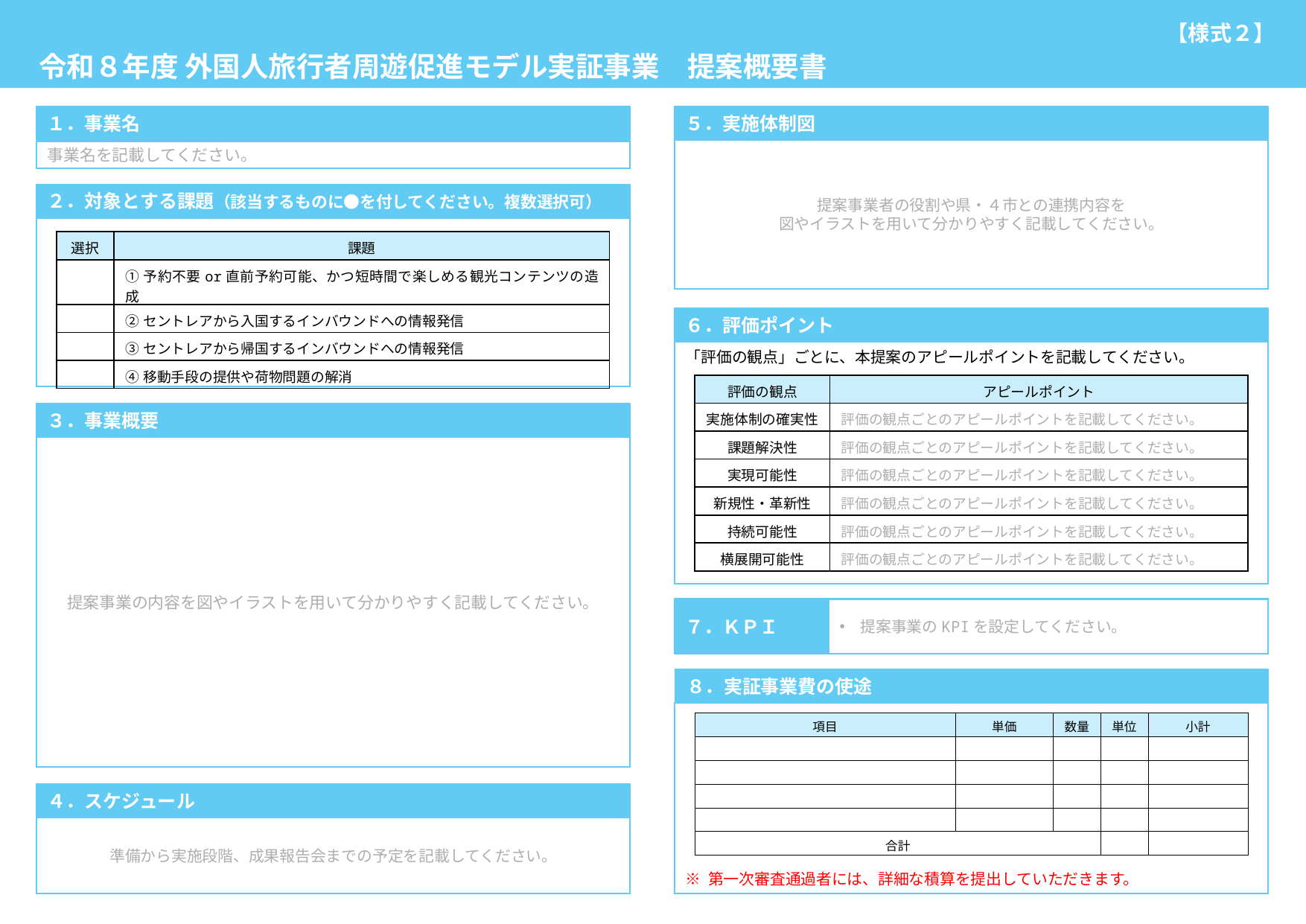

令和８年度 外国人旅行者周遊促進モデル実証事業　提案概要書
【様式２】
１．事業名
５．実施体制図
提案事業者の役割や県・４市との連携内容を
図やイラストを用いて分かりやすく記載してください。
事業名を記載してください。
２．対象とする課題（該当するものに●を付してください。複数選択可）

| 選択 | 課題 |
| --- | --- |
|  | ①予約不要or直前予約可能、かつ短時間で楽しめる観光コンテンツの造成 |
|  | ②セントレアから入国するインバウンドへの情報発信 |
|  | ③セントレアから帰国するインバウンドへの情報発信 |
|  | ④移動手段の提供や荷物問題の解消 |
６．評価ポイント
「評価の観点」ごとに、本提案のアピールポイントを記載してください。
| 評価の観点 | アピールポイント |
| --- | --- |
| 実施体制の確実性 | 評価の観点ごとのアピールポイントを記載してください。 |
| 課題解決性 | 評価の観点ごとのアピールポイントを記載してください。 |
| 実現可能性 | 評価の観点ごとのアピールポイントを記載してください。 |
| 新規性・革新性 | 評価の観点ごとのアピールポイントを記載してください。 |
| 持続可能性 | 評価の観点ごとのアピールポイントを記載してください。 |
| 横展開可能性 | 評価の観点ごとのアピールポイントを記載してください。 |
３．事業概要
提案事業の内容を図やイラストを用いて分かりやすく記載してください。
７．ＫＰＩ
提案事業のKPIを設定してください。
８．実証事業費の使途
※ 第一次審査通過者には、詳細な積算を提出していただきます。
| 項目 | 単価 | 数量 | 単位 | 小計 |
| --- | --- | --- | --- | --- |
|  |  |  |  |  |
|  |  |  |  |  |
|  |  |  |  |  |
|  |  |  |  |  |
| 合計 |  |  |  |  |
４．スケジュール
準備から実施段階、成果報告会までの予定を記載してください。